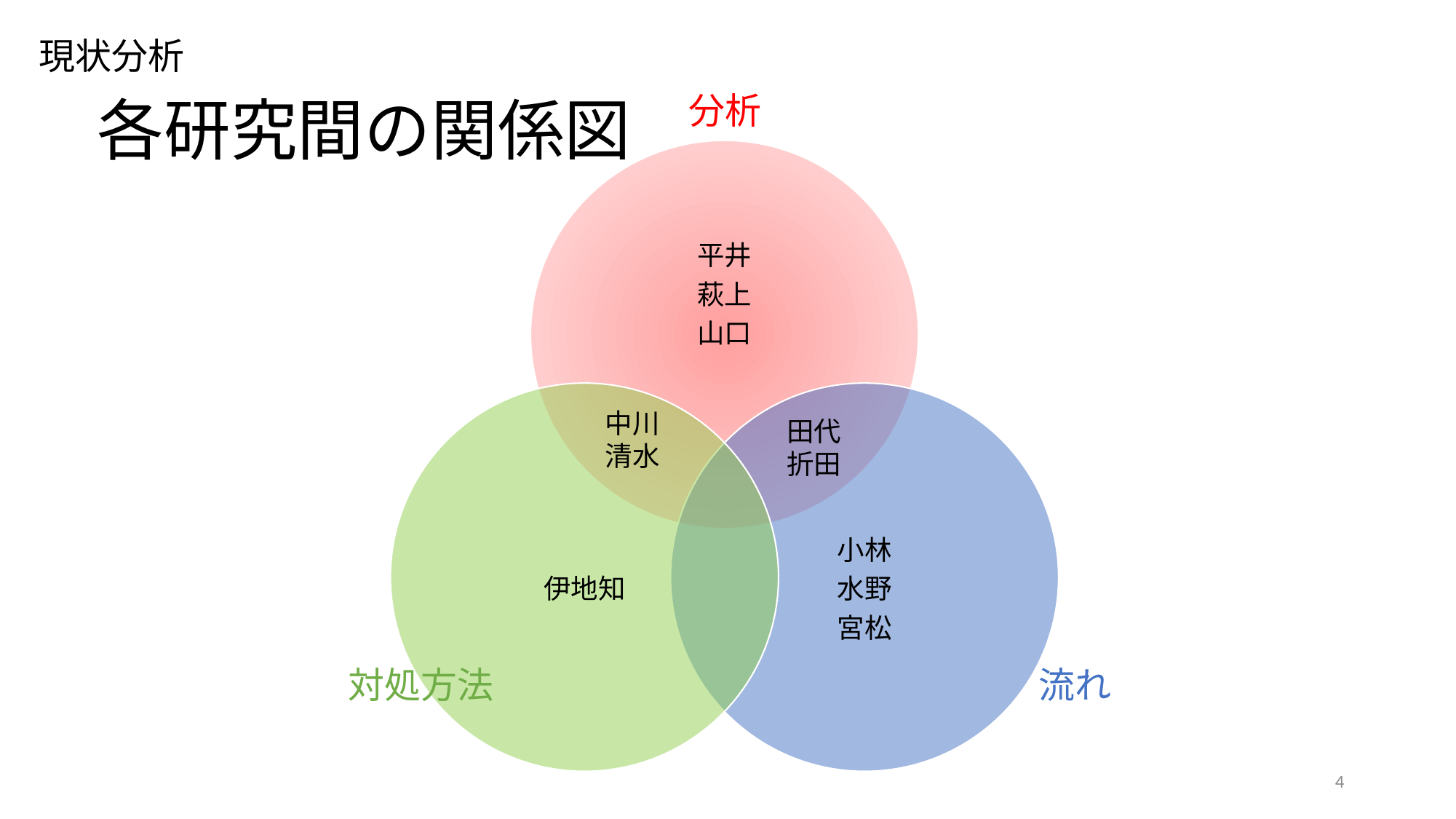

現状分析
各研究間の関係図
分析
平井
萩上
山口
小林
水野
宮松
伊地知
中川
清水
田代
折田
対処方法
流れ
4